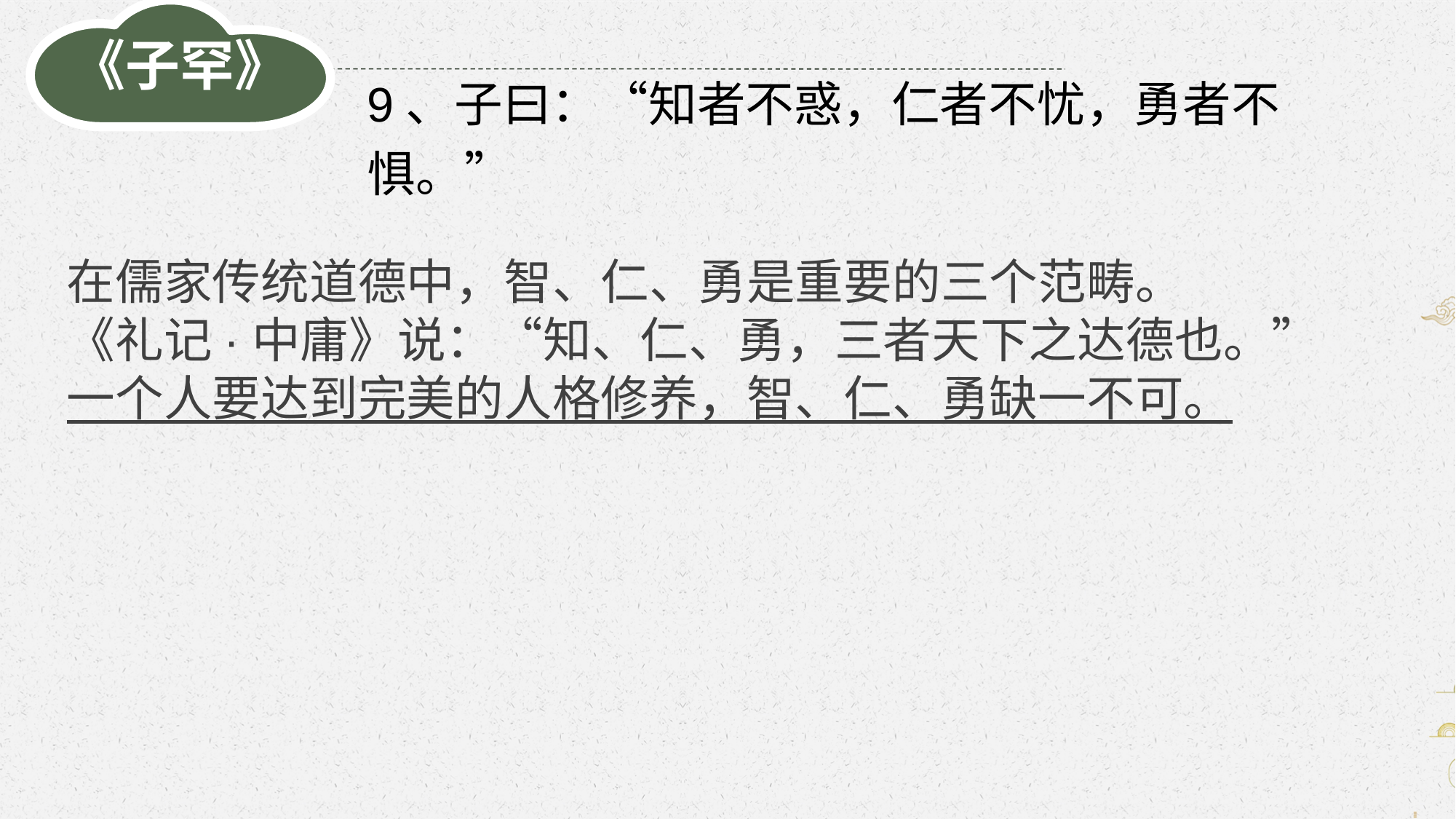

《子罕》
9、子曰：“知者不惑，仁者不忧，勇者不惧。”
在儒家传统道德中，智、仁、勇是重要的三个范畴。
《礼记·中庸》说：“知、仁、勇，三者天下之达德也。”
一个人要达到完美的人格修养，智、仁、勇缺一不可。